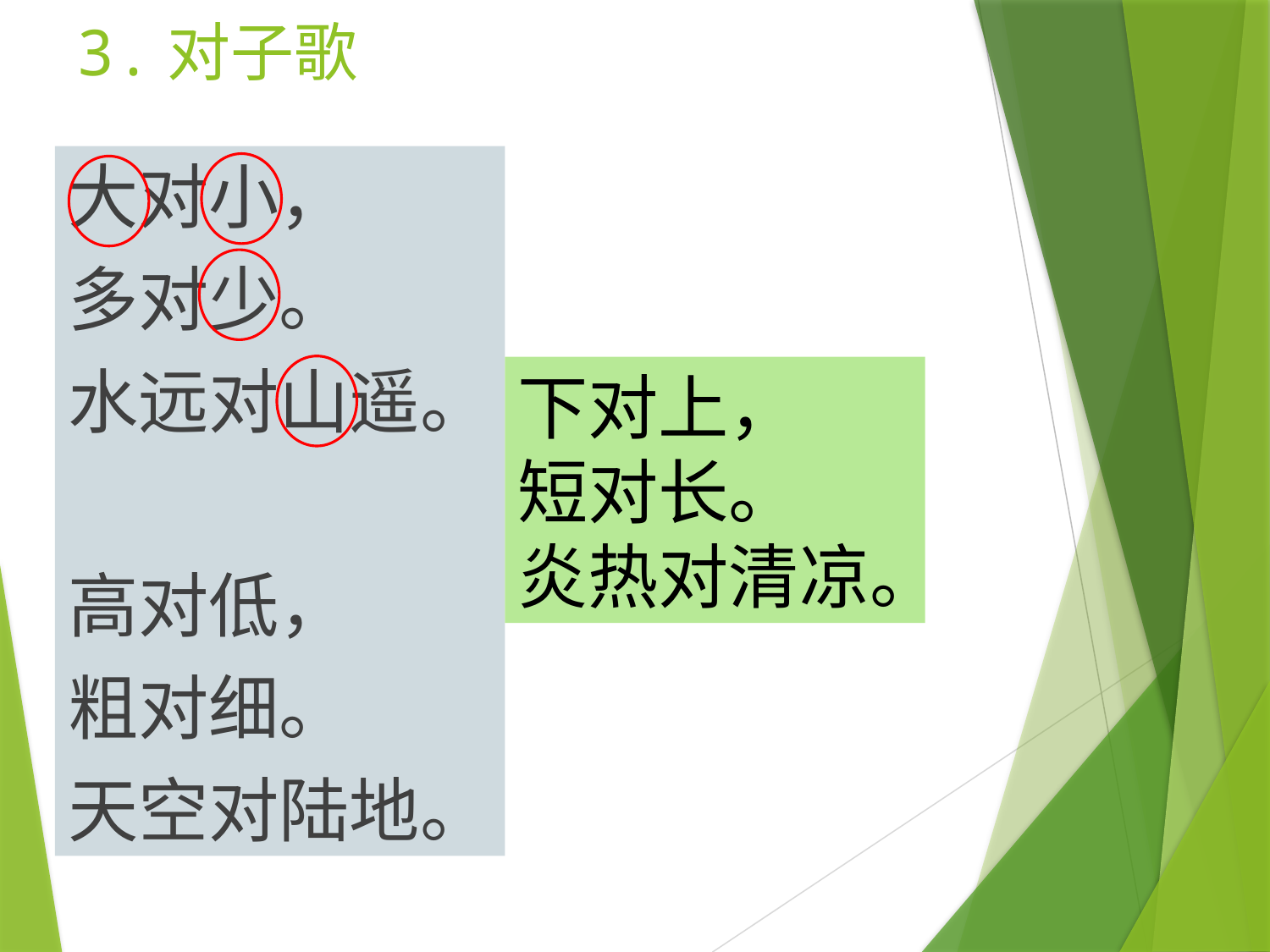

# 3.对子歌
大对小，
多对少。
水远对山遥。

高对低，
粗对细。
天空对陆地。

下对上，
短对长。
炎热对清凉。